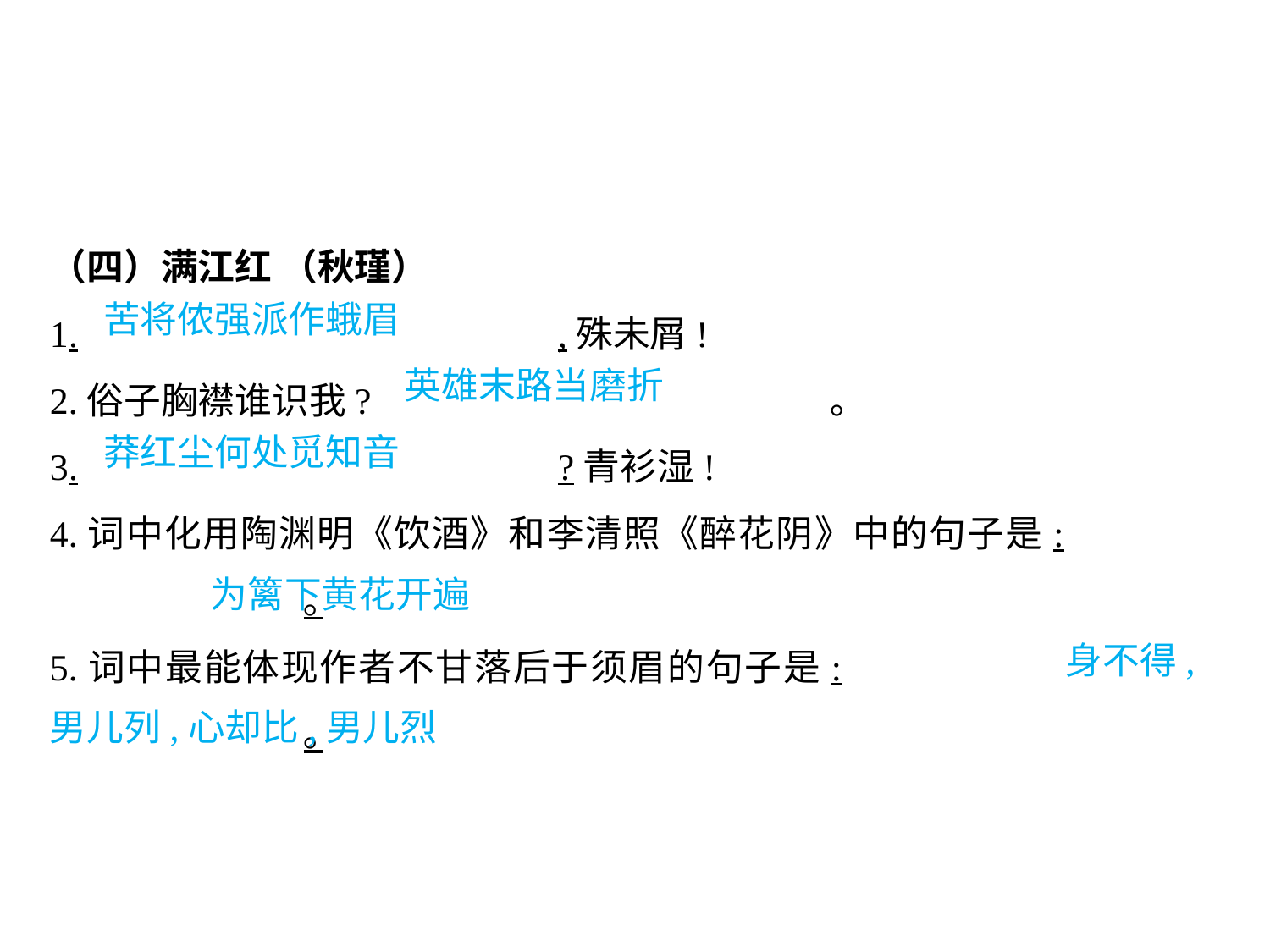

（四）满江红 （秋瑾）
1.				,殊未屑!
2.俗子胸襟谁识我?				 ｡
3.				?青衫湿!
4.词中化用陶渊明《饮酒》和李清照《醉花阴》中的句子是:				｡
5.词中最能体现作者不甘落后于须眉的句子是:						｡
苦将侬强派作蛾眉
英雄末路当磨折
莽红尘何处觅知音
										   为篱下黄花开遍
								身不得,男儿列,心却比,男儿烈